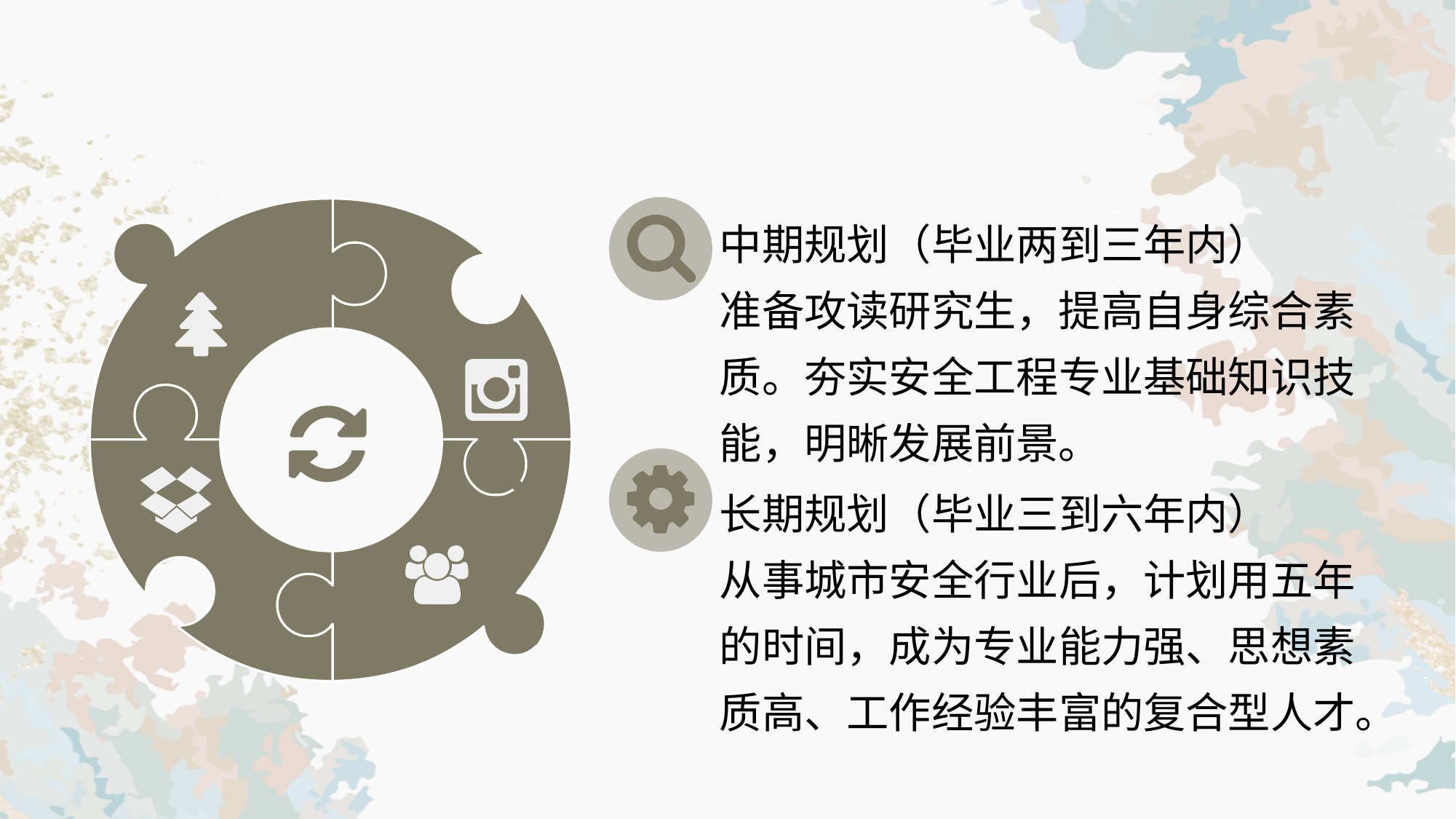

中期规划（毕业两到三年内）
准备攻读研究生，提高自身综合素质。夯实安全工程专业基础知识技能，明晰发展前景。

长期规划（毕业三到六年内）
从事城市安全行业后，计划用五年的时间，成为专业能力强、思想素质高、工作经验丰富的复合型人才。